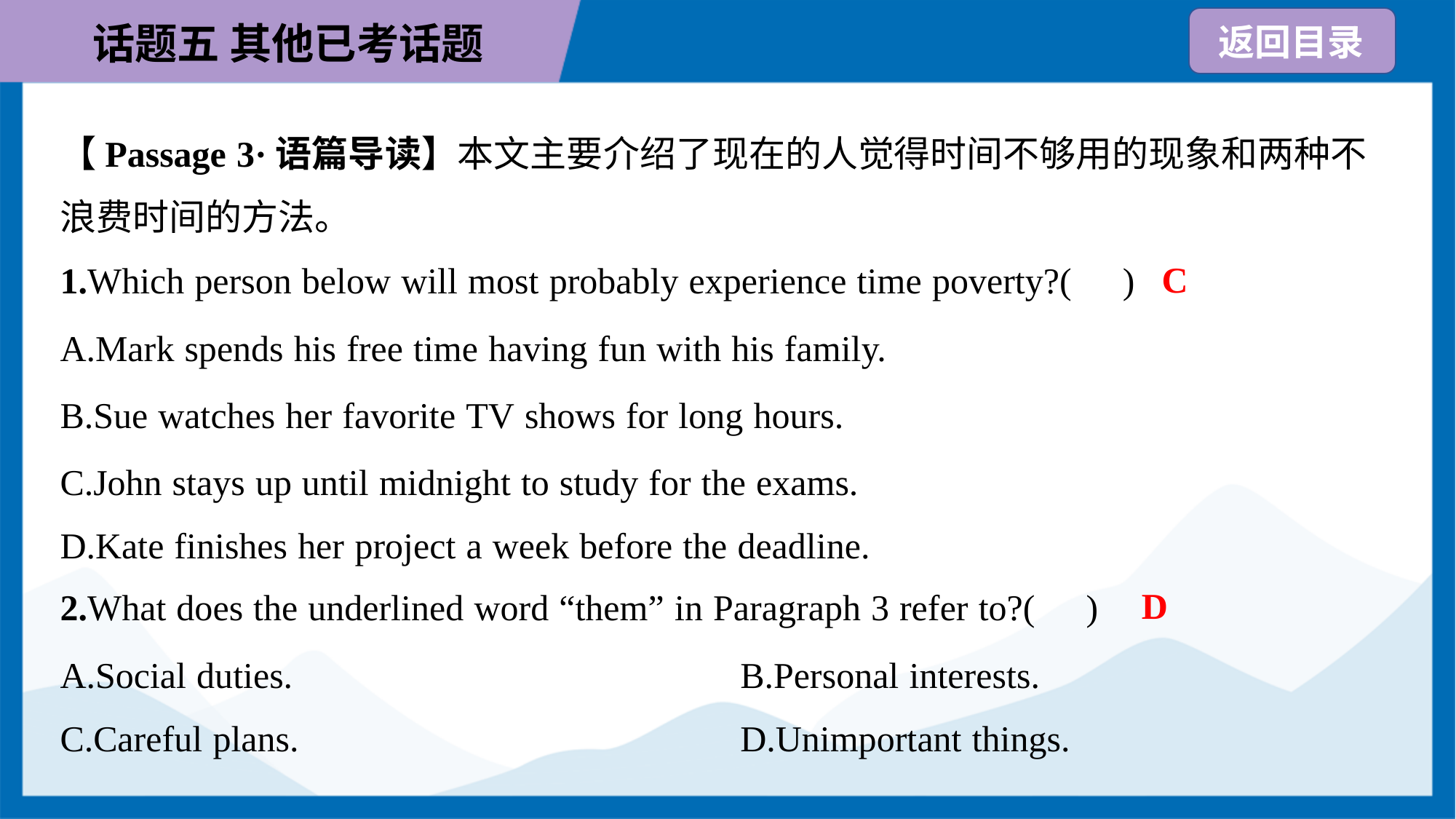

【Passage 3·语篇导读】本文主要介绍了现在的人觉得时间不够用的现象和两种不
浪费时间的方法。
C
1.Which person below will most probably experience time poverty?(     )
A.Mark spends his free time having fun with his family.
B.Sue watches her favorite TV shows for long hours.
C.John stays up until midnight to study for the exams.
D.Kate finishes her project a week before the deadline.
D
2.What does the underlined word “them” in Paragraph 3 refer to?(     )
A.Social duties.	B.Personal interests.
C.Careful plans.	D.Unimportant things.